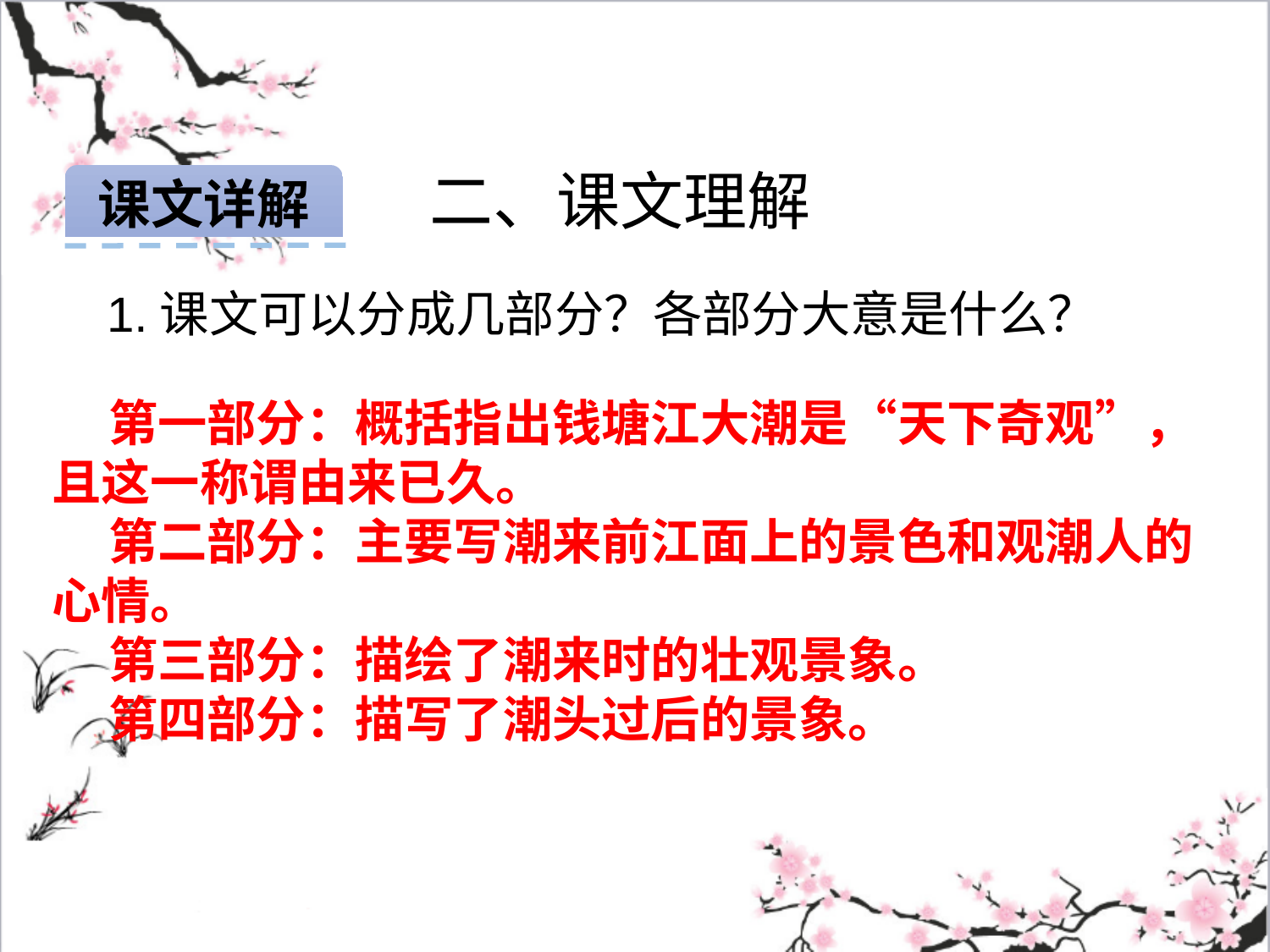

二、课文理解
课文详解
    1.课文可以分成几部分？各部分大意是什么？
    第一部分：概括指出钱塘江大潮是“天下奇观”，且这一称谓由来已久。
    第二部分：主要写潮来前江面上的景色和观潮人的心情。
    第三部分：描绘了潮来时的壮观景象。
    第四部分：描写了潮头过后的景象。